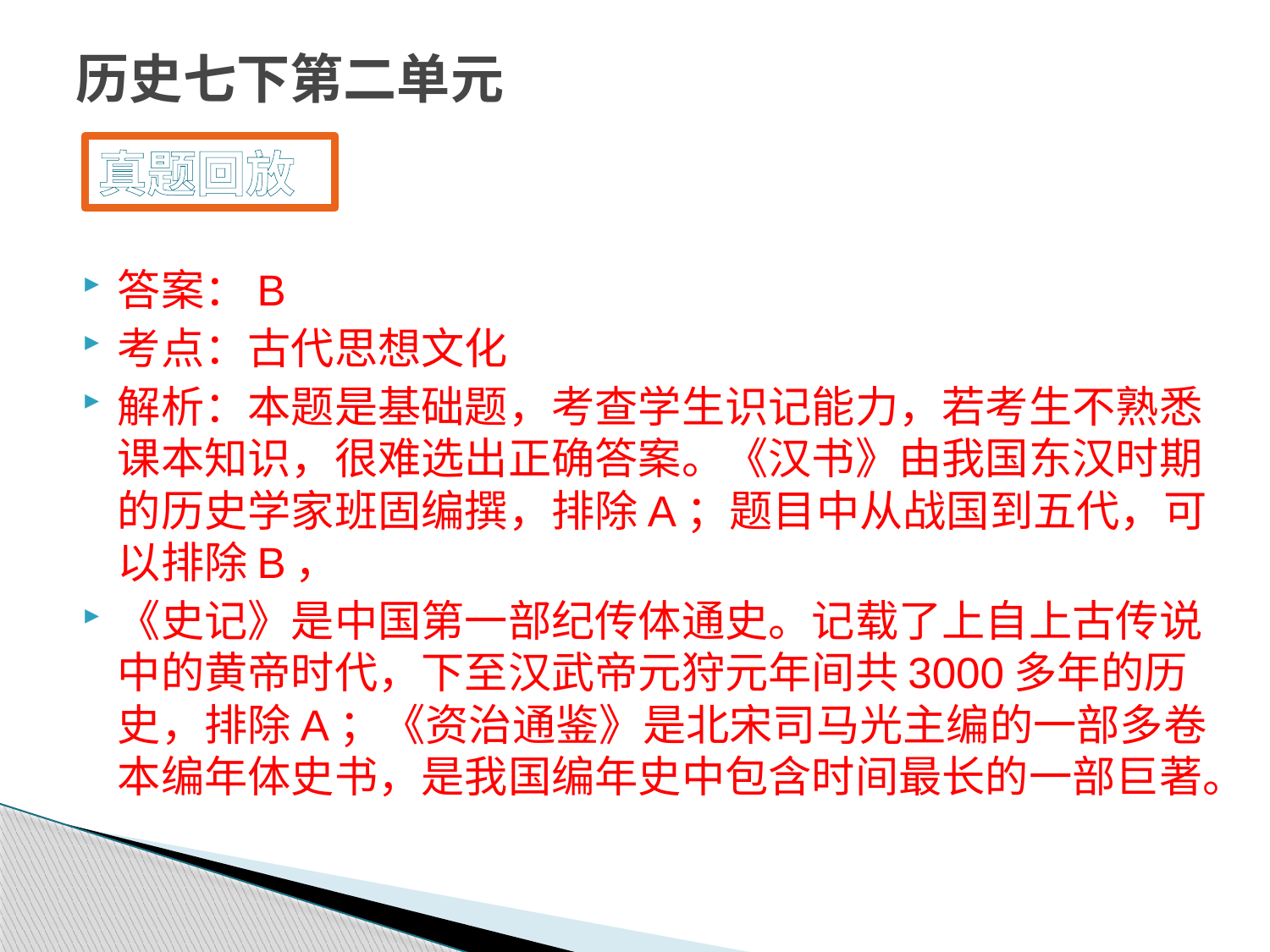

# 历史七下第二单元
真题回放
答案：B
考点：古代思想文化
解析：本题是基础题，考查学生识记能力，若考生不熟悉课本知识，很难选出正确答案。《汉书》由我国东汉时期的历史学家班固编撰，排除A；题目中从战国到五代，可以排除B，
《史记》是中国第一部纪传体通史。记载了上自上古传说中的黄帝时代，下至汉武帝元狩元年间共3000多年的历史，排除A；《资治通鉴》是北宋司马光主编的一部多卷本编年体史书，是我国编年史中包含时间最长的一部巨著。